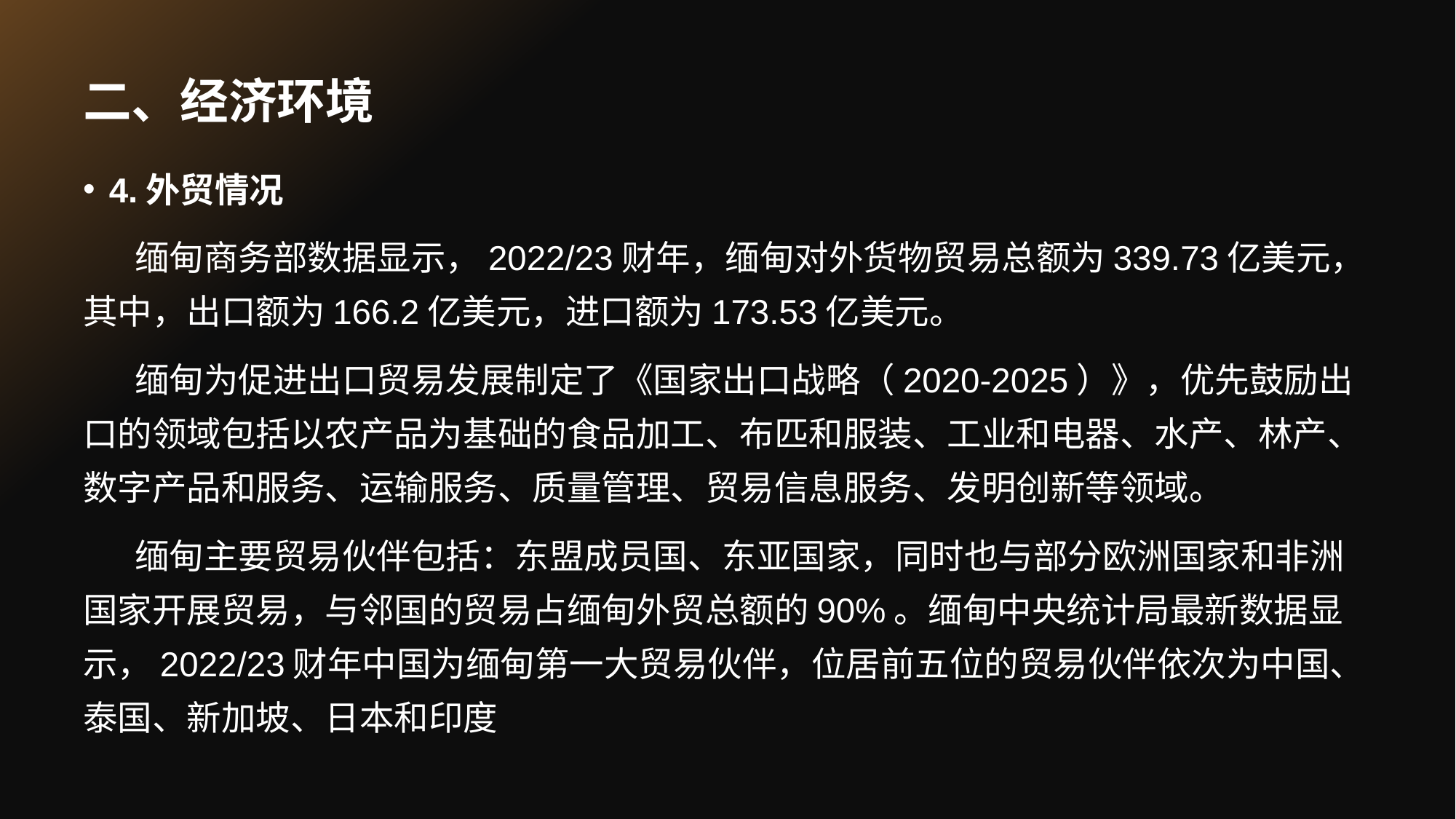

# 二、经济环境
4.外贸情况
缅甸商务部数据显示，2022/23财年，缅甸对外货物贸易总额为339.73亿美元，其中，出口额为166.2亿美元，进口额为173.53亿美元。
缅甸为促进出口贸易发展制定了《国家出口战略（2020-2025）》，优先鼓励出口的领域包括以农产品为基础的食品加工、布匹和服装、工业和电器、水产、林产、数字产品和服务、运输服务、质量管理、贸易信息服务、发明创新等领域。
缅甸主要贸易伙伴包括：东盟成员国、东亚国家，同时也与部分欧洲国家和非洲国家开展贸易，与邻国的贸易占缅甸外贸总额的90%。缅甸中央统计局最新数据显示，2022/23财年中国为缅甸第一大贸易伙伴，位居前五位的贸易伙伴依次为中国、泰国、新加坡、日本和印度